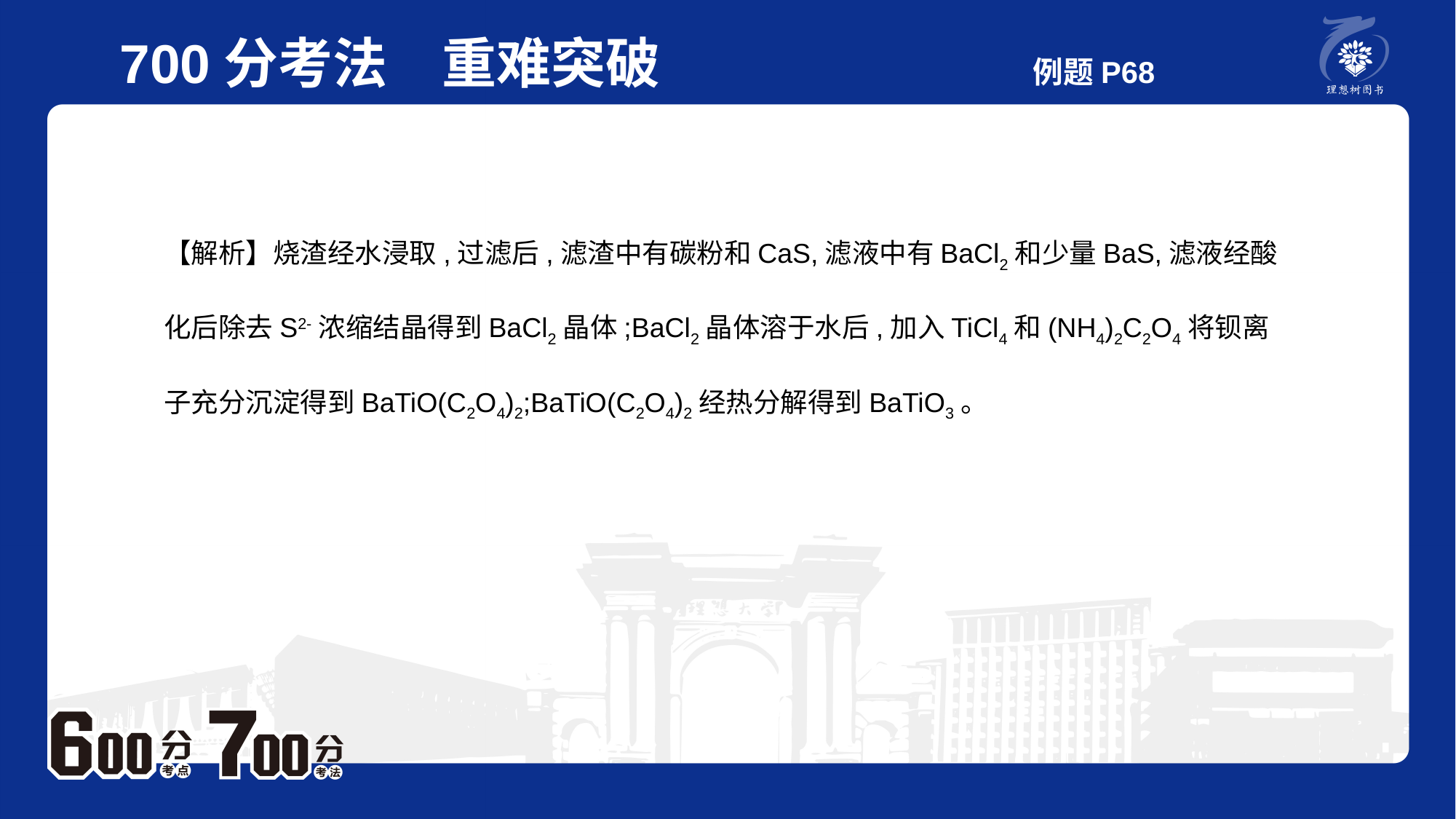

700分考法　重难突破                               例题P68
【解析】烧渣经水浸取,过滤后,滤渣中有碳粉和CaS,滤液中有BaCl2和少量BaS,滤液经酸化后除去S2-浓缩结晶得到BaCl2晶体;BaCl2晶体溶于水后,加入TiCl4和(NH4)2C2O4将钡离子充分沉淀得到BaTiO(C2O4)2;BaTiO(C2O4)2经热分解得到BaTiO3。